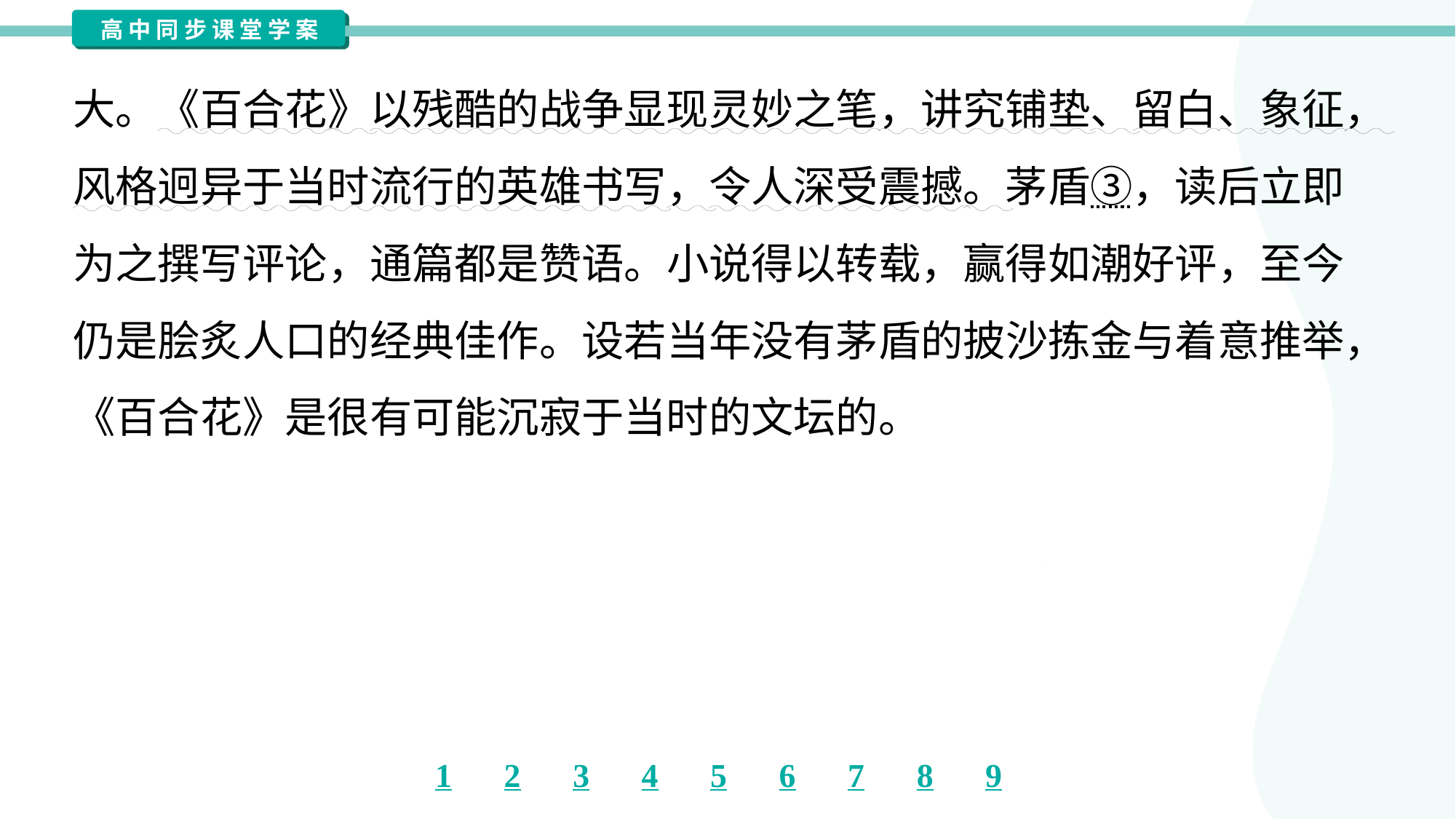

大。《百合花》以残酷的战争显现灵妙之笔，讲究铺垫、留白、象征，
风格迥异于当时流行的英雄书写，令人深受震撼。茅盾③，读后立即
为之撰写评论，通篇都是赞语。小说得以转载，赢得如潮好评，至今
仍是脍炙人口的经典佳作。设若当年没有茅盾的披沙拣金与着意推举，
《百合花》是很有可能沉寂于当时的文坛的。#1.2